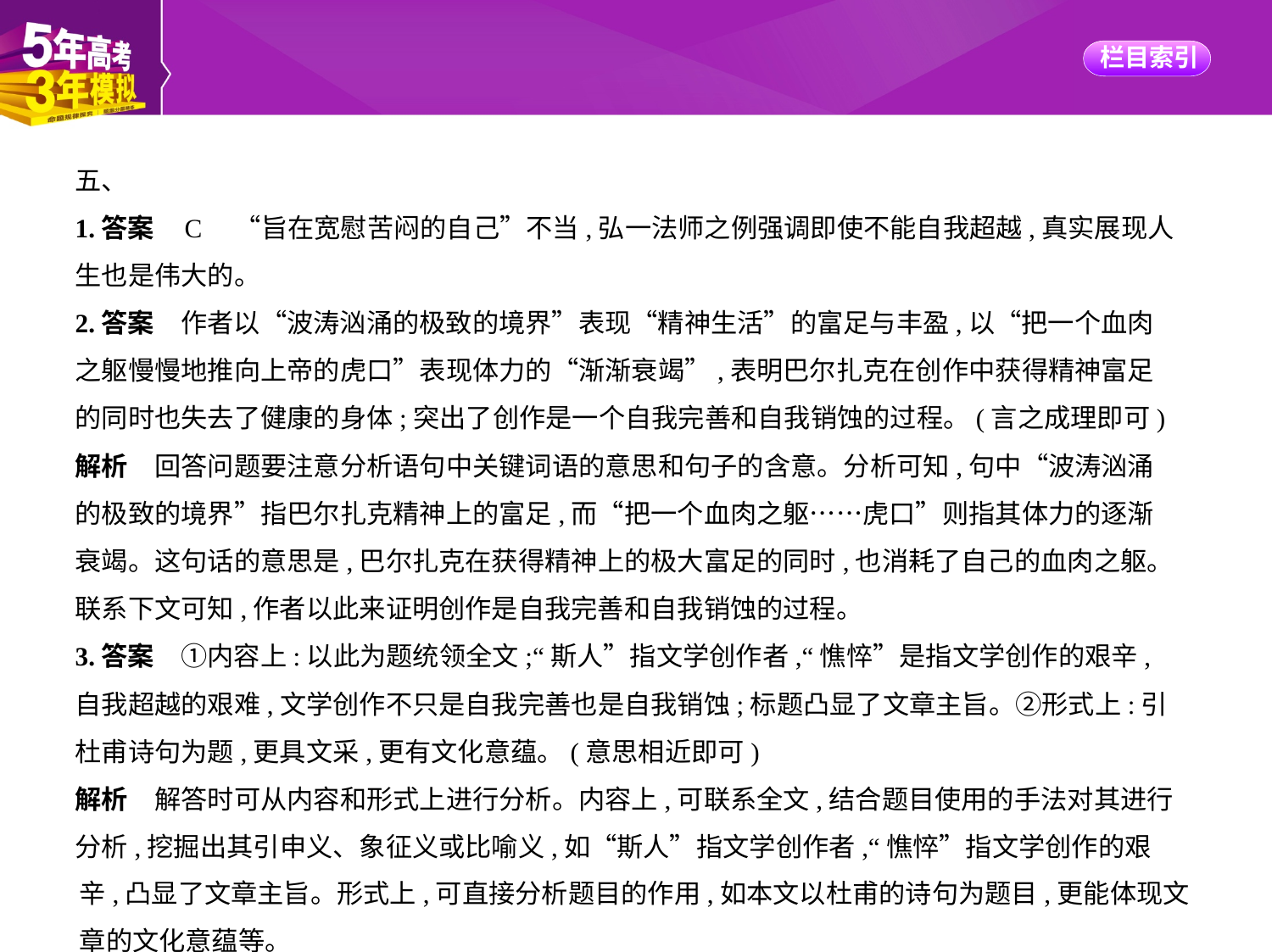

五、
1.答案    C　“旨在宽慰苦闷的自己”不当,弘一法师之例强调即使不能自我超越,真实展现人
生也是伟大的。
2.答案　作者以“波涛汹涌的极致的境界”表现“精神生活”的富足与丰盈,以“把一个血肉
之躯慢慢地推向上帝的虎口”表现体力的“渐渐衰竭”,表明巴尔扎克在创作中获得精神富足
的同时也失去了健康的身体;突出了创作是一个自我完善和自我销蚀的过程。(言之成理即可)
解析　回答问题要注意分析语句中关键词语的意思和句子的含意。分析可知,句中“波涛汹涌
的极致的境界”指巴尔扎克精神上的富足,而“把一个血肉之躯……虎口”则指其体力的逐渐
衰竭。这句话的意思是,巴尔扎克在获得精神上的极大富足的同时,也消耗了自己的血肉之躯。
联系下文可知,作者以此来证明创作是自我完善和自我销蚀的过程。
3.答案　①内容上:以此为题统领全文;“斯人”指文学创作者,“憔悴”是指文学创作的艰辛,
自我超越的艰难,文学创作不只是自我完善也是自我销蚀;标题凸显了文章主旨。②形式上:引
杜甫诗句为题,更具文采,更有文化意蕴。(意思相近即可)
解析　解答时可从内容和形式上进行分析。内容上,可联系全文,结合题目使用的手法对其进行
分析,挖掘出其引申义、象征义或比喻义,如“斯人”指文学创作者,“憔悴”指文学创作的艰
辛,凸显了文章主旨。形式上,可直接分析题目的作用,如本文以杜甫的诗句为题目,更能体现文
章的文化意蕴等。